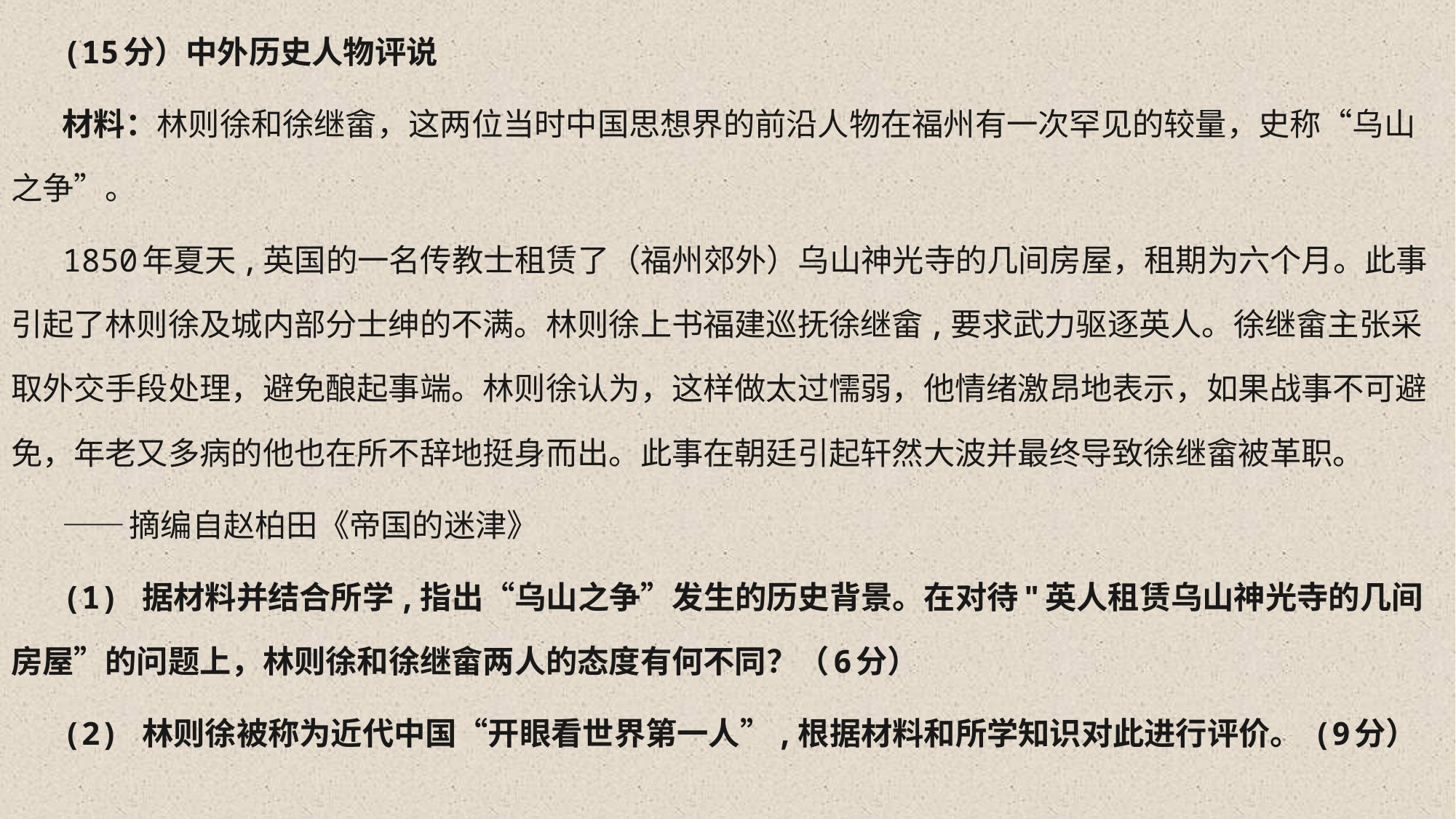

(15分）中外历史人物评说
材料：林则徐和徐继畲，这两位当时中国思想界的前沿人物在福州有一次罕见的较量，史称“乌山之争”。
1850年夏天,英国的一名传教士租赁了（福州郊外）乌山神光寺的几间房屋，租期为六个月。此事引起了林则徐及城内部分士绅的不满。林则徐上书福建巡抚徐继畲,要求武力驱逐英人。徐继畲主张采取外交手段处理，避免酿起事端。林则徐认为，这样做太过懦弱，他情绪激昂地表示，如果战事不可避免，年老又多病的他也在所不辞地挺身而出。此事在朝廷引起轩然大波并最终导致徐继畲被革职。
——摘编自赵柏田《帝国的迷津》
(1) 据材料并结合所学,指出“乌山之争”发生的历史背景。在对待"英人租赁乌山神光寺的几间房屋”的问题上，林则徐和徐继畲两人的态度有何不同？（6分）
(2) 林则徐被称为近代中国“开眼看世界第一人”,根据材料和所学知识对此进行评价。 (9分）